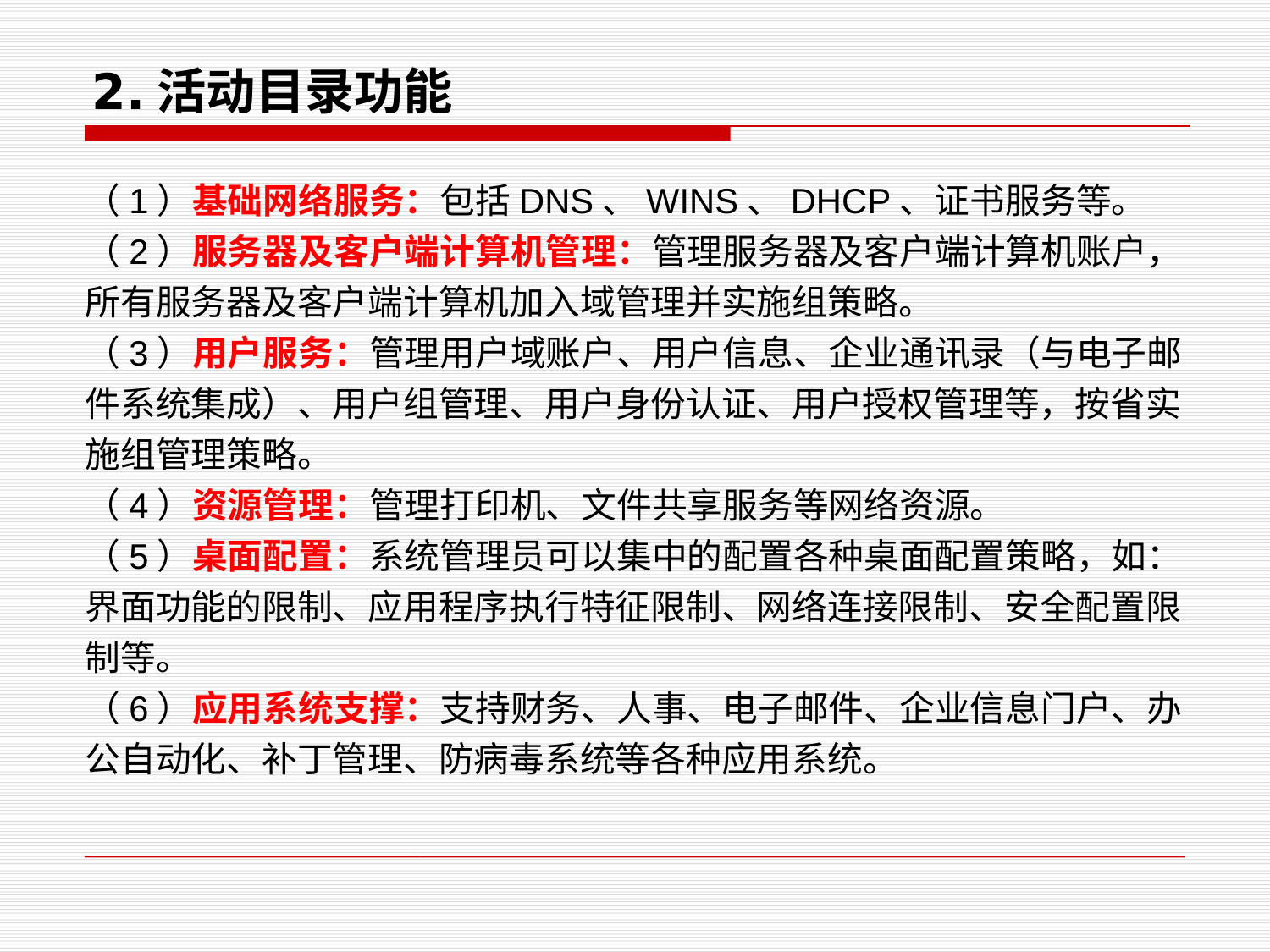

2.活动目录功能
（1）基础网络服务：包括DNS、WINS、DHCP、证书服务等。
（2）服务器及客户端计算机管理：管理服务器及客户端计算机账户，所有服务器及客户端计算机加入域管理并实施组策略。
（3）用户服务：管理用户域账户、用户信息、企业通讯录（与电子邮件系统集成）、用户组管理、用户身份认证、用户授权管理等，按省实施组管理策略。
（4）资源管理：管理打印机、文件共享服务等网络资源。
（5）桌面配置：系统管理员可以集中的配置各种桌面配置策略，如：界面功能的限制、应用程序执行特征限制、网络连接限制、安全配置限制等。
（6）应用系统支撑：支持财务、人事、电子邮件、企业信息门户、办公自动化、补丁管理、防病毒系统等各种应用系统。
15